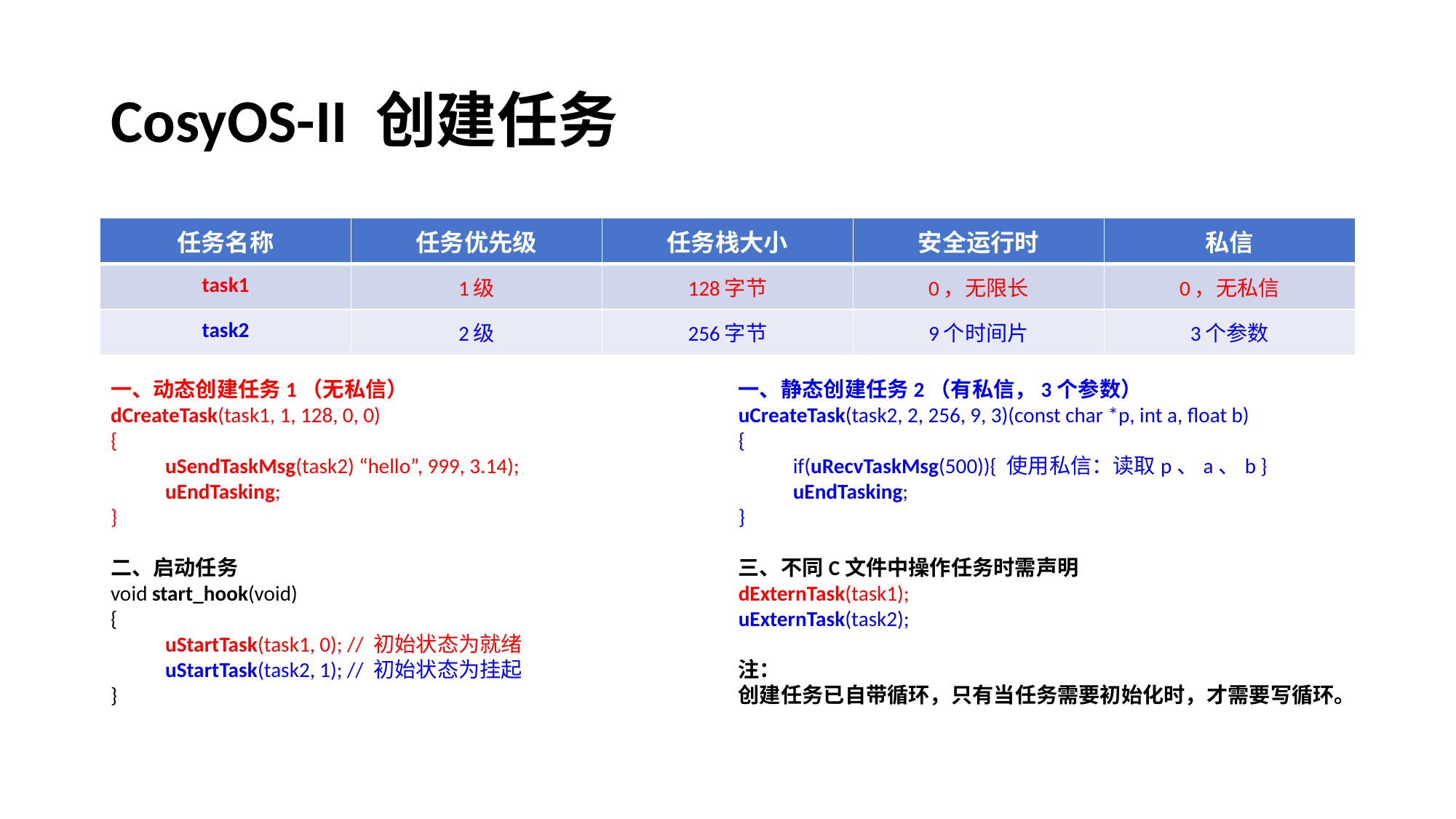

# CosyOS-II 创建任务
| 任务名称 | 任务优先级 | 任务栈大小 | 安全运行时 | 私信 |
| --- | --- | --- | --- | --- |
| task1 | 1级 | 128字节 | 0，无限长 | 0，无私信 |
| task2 | 2级 | 256字节 | 9个时间片 | 3个参数 |
一、动态创建任务1（无私信）
dCreateTask(task1, 1, 128, 0, 0)
{
uSendTaskMsg(task2) “hello”, 999, 3.14);
uEndTasking;
}

二、启动任务
void start_hook(void)
{
uStartTask(task1, 0); // 初始状态为就绪
uStartTask(task2, 1); // 初始状态为挂起
}
一、静态创建任务2（有私信，3个参数）
uCreateTask(task2, 2, 256, 9, 3)(const char *p, int a, float b)
{
if(uRecvTaskMsg(500)){ 使用私信：读取p、a、b }
uEndTasking;
}

三、不同C文件中操作任务时需声明
dExternTask(task1);
uExternTask(task2);

注：
创建任务已自带循环，只有当任务需要初始化时，才需要写循环。